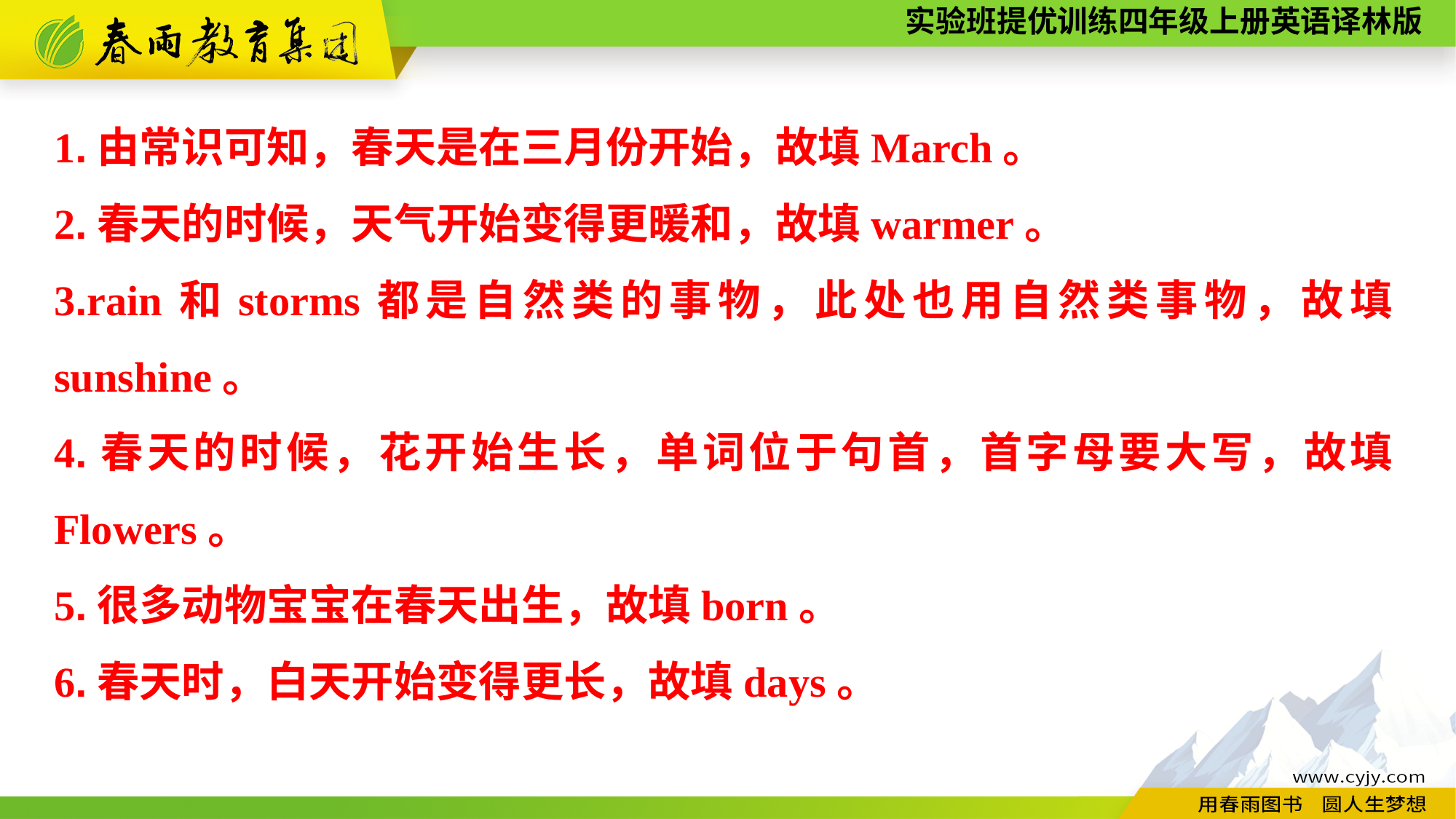

1.由常识可知，春天是在三月份开始，故填March。
2.春天的时候，天气开始变得更暖和，故填warmer。
3.rain和storms都是自然类的事物，此处也用自然类事物，故填sunshine。
4.春天的时候，花开始生长，单词位于句首，首字母要大写，故填Flowers。
5.很多动物宝宝在春天出生，故填born。
6.春天时，白天开始变得更长，故填days。